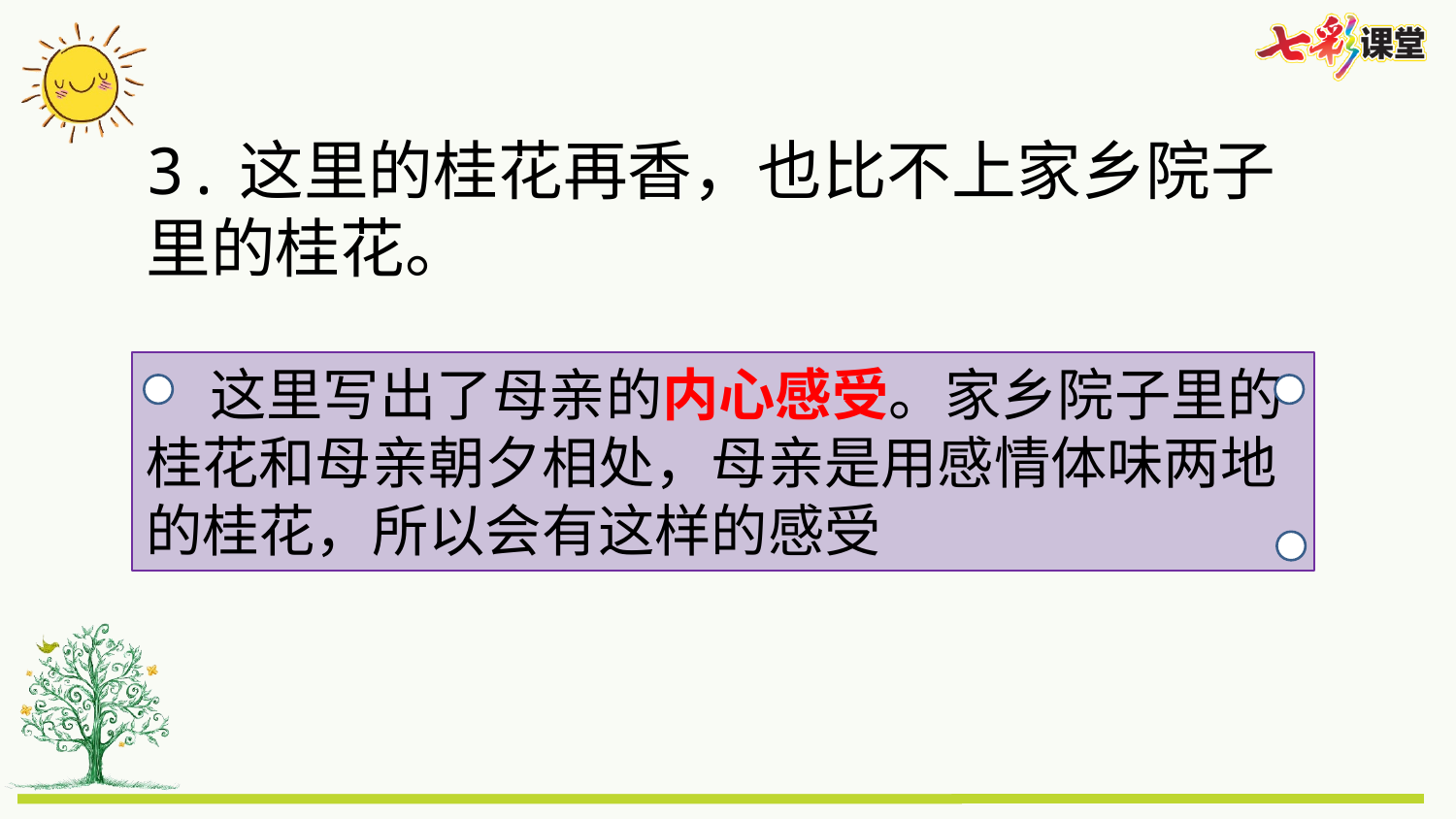

3.这里的桂花再香，也比不上家乡院子里的桂花。
    这里写出了母亲的内心感受。家乡院子里的桂花和母亲朝夕相处，母亲是用感情体味两地的桂花，所以会有这样的感受